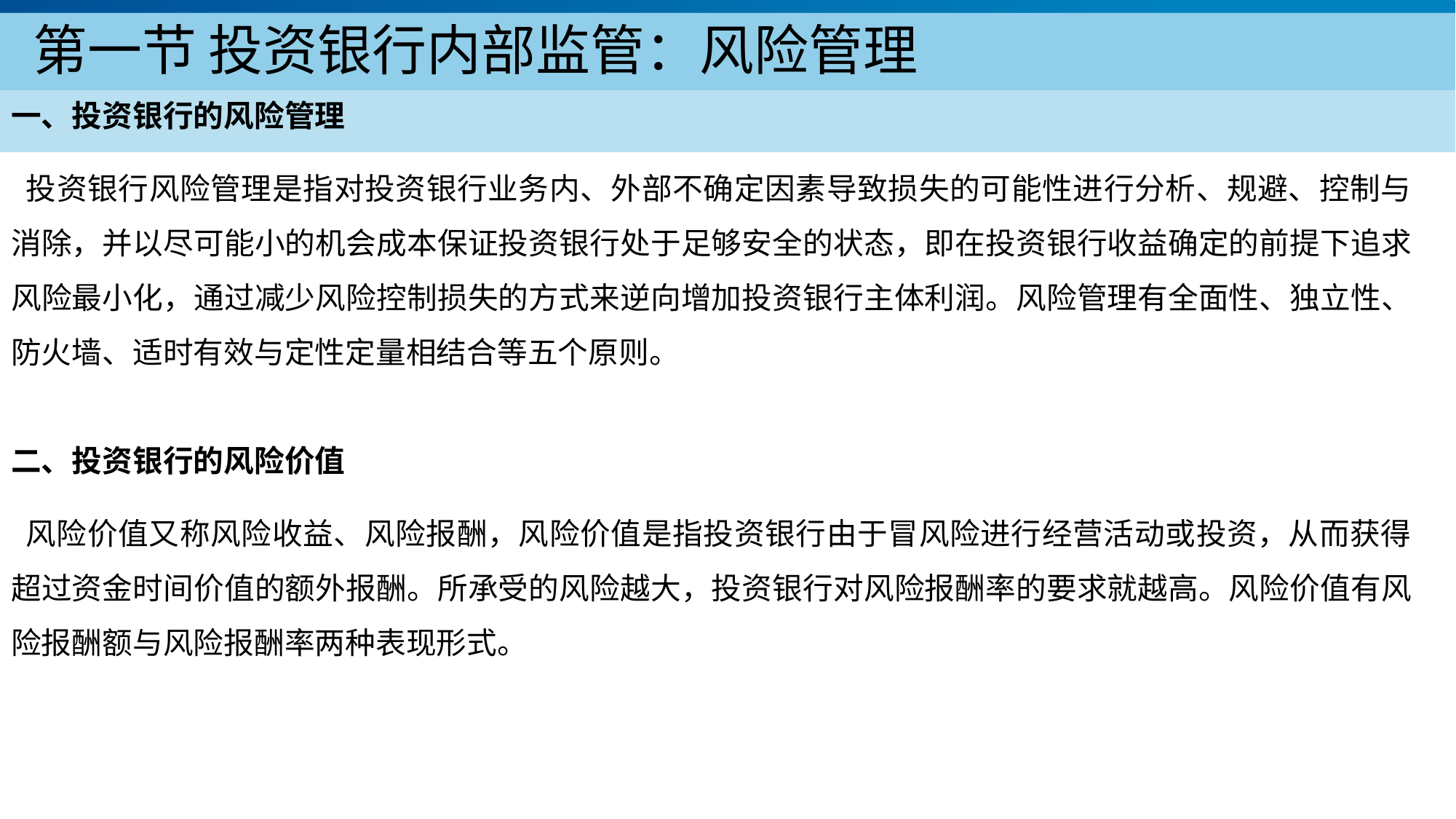

# 第一节 投资银行内部监管：风险管理
一、投资银行的风险管理
 投资银行风险管理是指对投资银行业务内、外部不确定因素导致损失的可能性进行分析、规避、控制与消除，并以尽可能小的机会成本保证投资银行处于足够安全的状态，即在投资银行收益确定的前提下追求风险最小化，通过减少风险控制损失的方式来逆向增加投资银行主体利润。风险管理有全面性、独立性、防火墙、适时有效与定性定量相结合等五个原则。

二、投资银行的风险价值
 风险价值又称风险收益、风险报酬，风险价值是指投资银行由于冒风险进行经营活动或投资，从而获得超过资金时间价值的额外报酬。所承受的风险越大，投资银行对风险报酬率的要求就越高。风险价值有风险报酬额与风险报酬率两种表现形式。